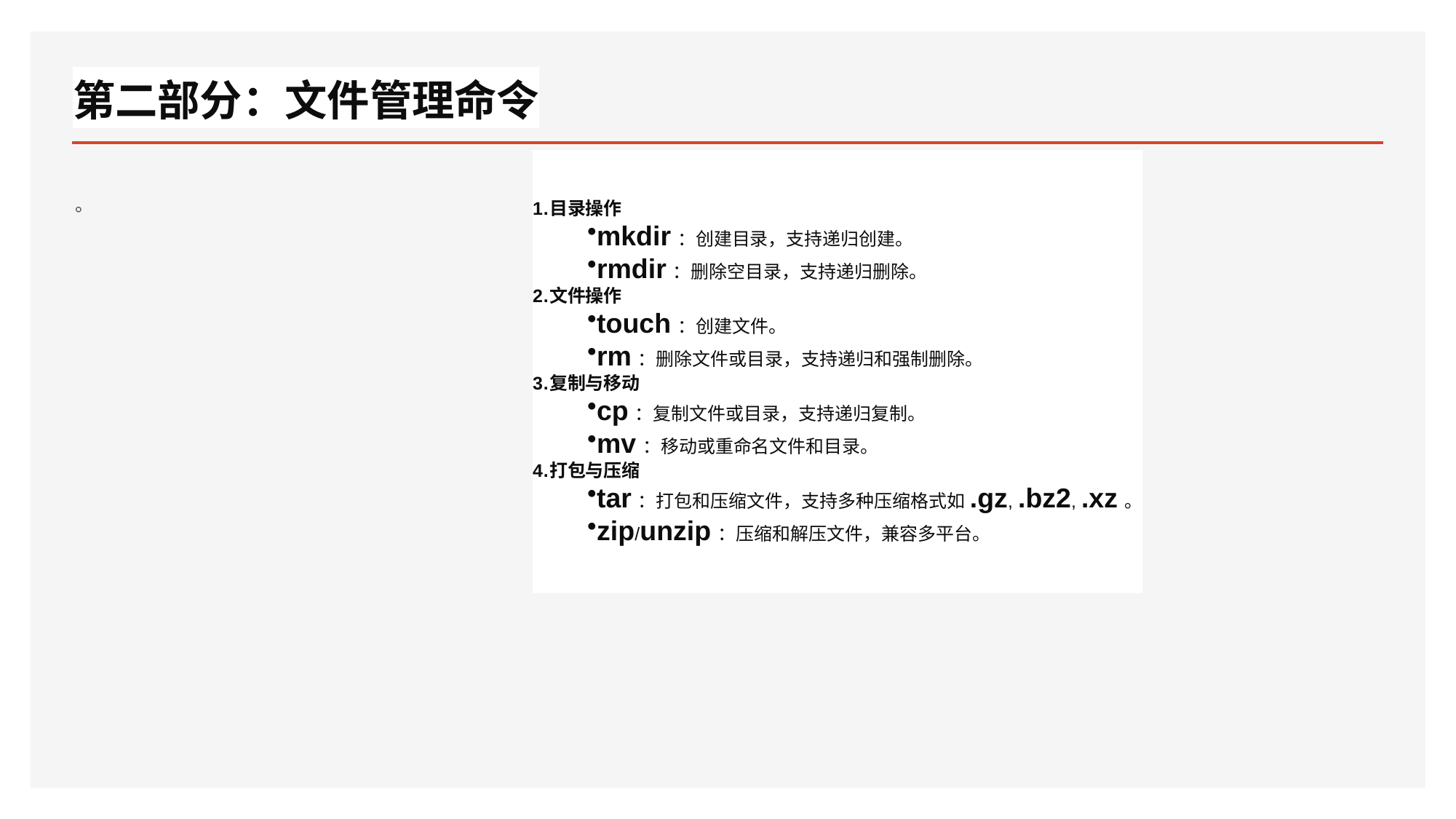

# 第二部分：文件管理命令
。

目录操作
mkdir：创建目录，支持递归创建。
rmdir：删除空目录，支持递归删除。
文件操作
touch：创建文件。
rm：删除文件或目录，支持递归和强制删除。
复制与移动
cp：复制文件或目录，支持递归复制。
mv：移动或重命名文件和目录。
打包与压缩
tar：打包和压缩文件，支持多种压缩格式如.gz, .bz2, .xz。
zip/unzip：压缩和解压文件，兼容多平台。